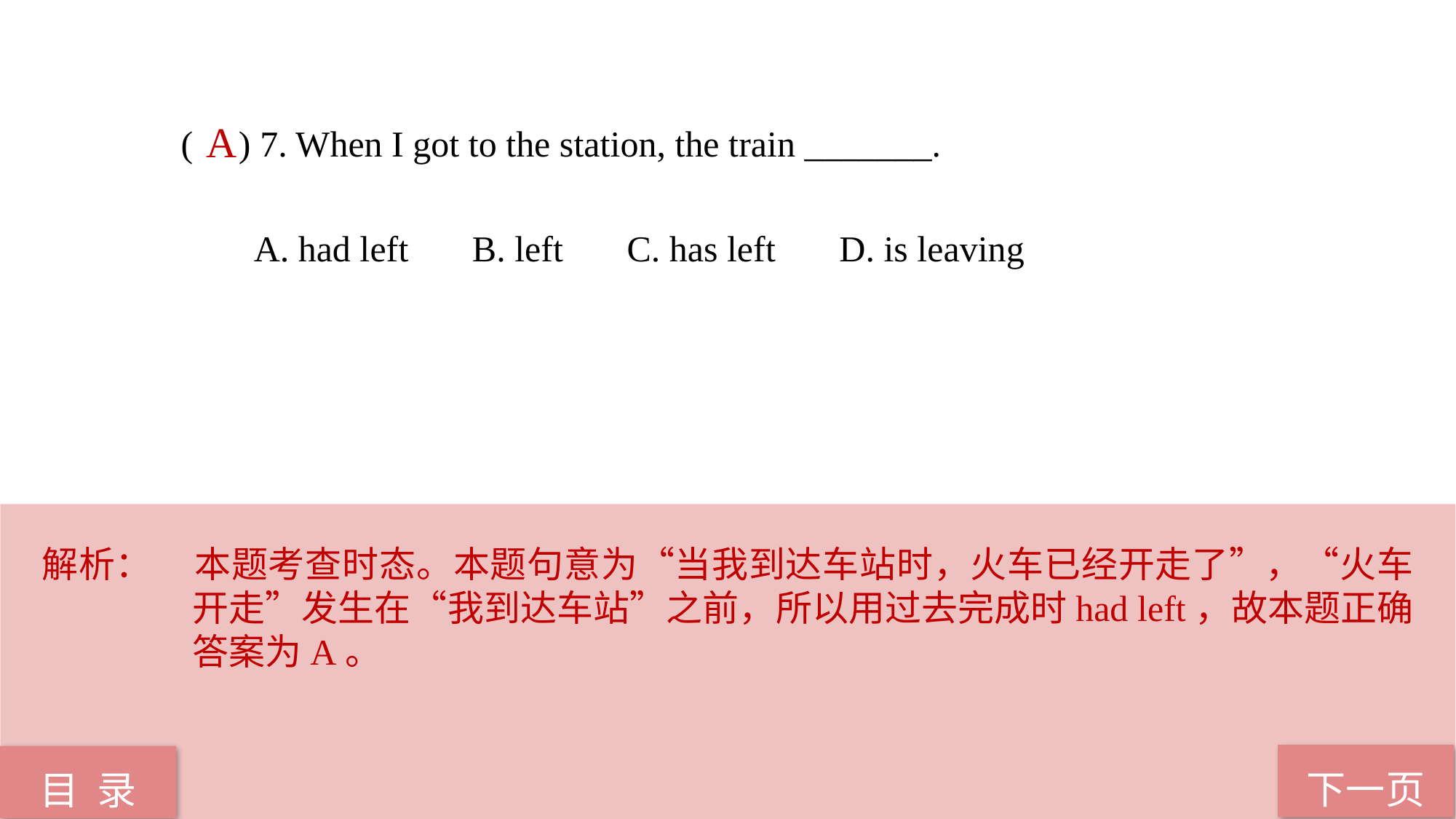

(     ) 7. When I got to the station, the train _______.

        A. had left       B. left       C. has left       D. is leaving
A
解析：	本题考查时态。本题句意为“当我到达车站时，火车已经开走了”，“火车开走”发生在“我到达车站”之前，所以用过去完成时had left，故本题正确答案为A。